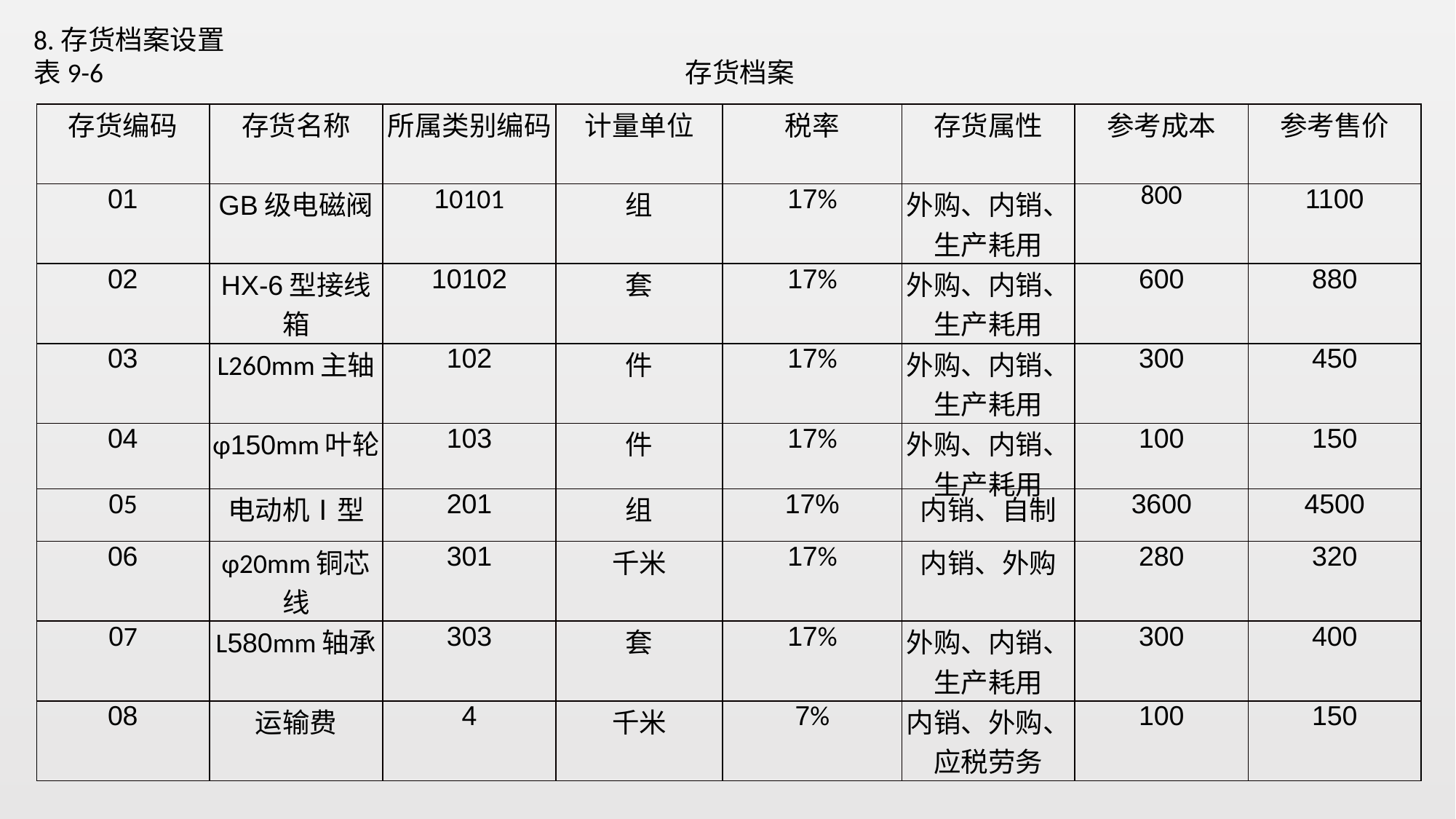

8.存货档案设置
表9-6                                                                                             存货档案
| 存货编码 | 存货名称 | 所属类别编码 | 计量单位 | 税率 | 存货属性 | 参考成本 | 参考售价 |
| --- | --- | --- | --- | --- | --- | --- | --- |
| 01 | GB级电磁阀 | 10101 | 组 | 17% | 外购、内销、生产耗用 | 800 | 1100 |
| 02 | HX-6型接线箱 | 10102 | 套 | 17% | 外购、内销、生产耗用 | 600 | 880 |
| 03 | L260mm主轴 | 102 | 件 | 17% | 外购、内销、生产耗用 | 300 | 450 |
| 04 | ɸ150mm叶轮 | 103 | 件 | 17% | 外购、内销、生产耗用 | 100 | 150 |
| 05 | 电动机Ⅰ型 | 201 | 组 | 17% | 内销、自制 | 3600 | 4500 |
| 06 | ɸ20mm铜芯线 | 301 | 千米 | 17% | 内销、外购 | 280 | 320 |
| 07 | L580mm轴承 | 303 | 套 | 17% | 外购、内销、生产耗用 | 300 | 400 |
| 08 | 运输费 | 4 | 千米 | 7% | 内销、外购、应税劳务 | 100 | 150 |